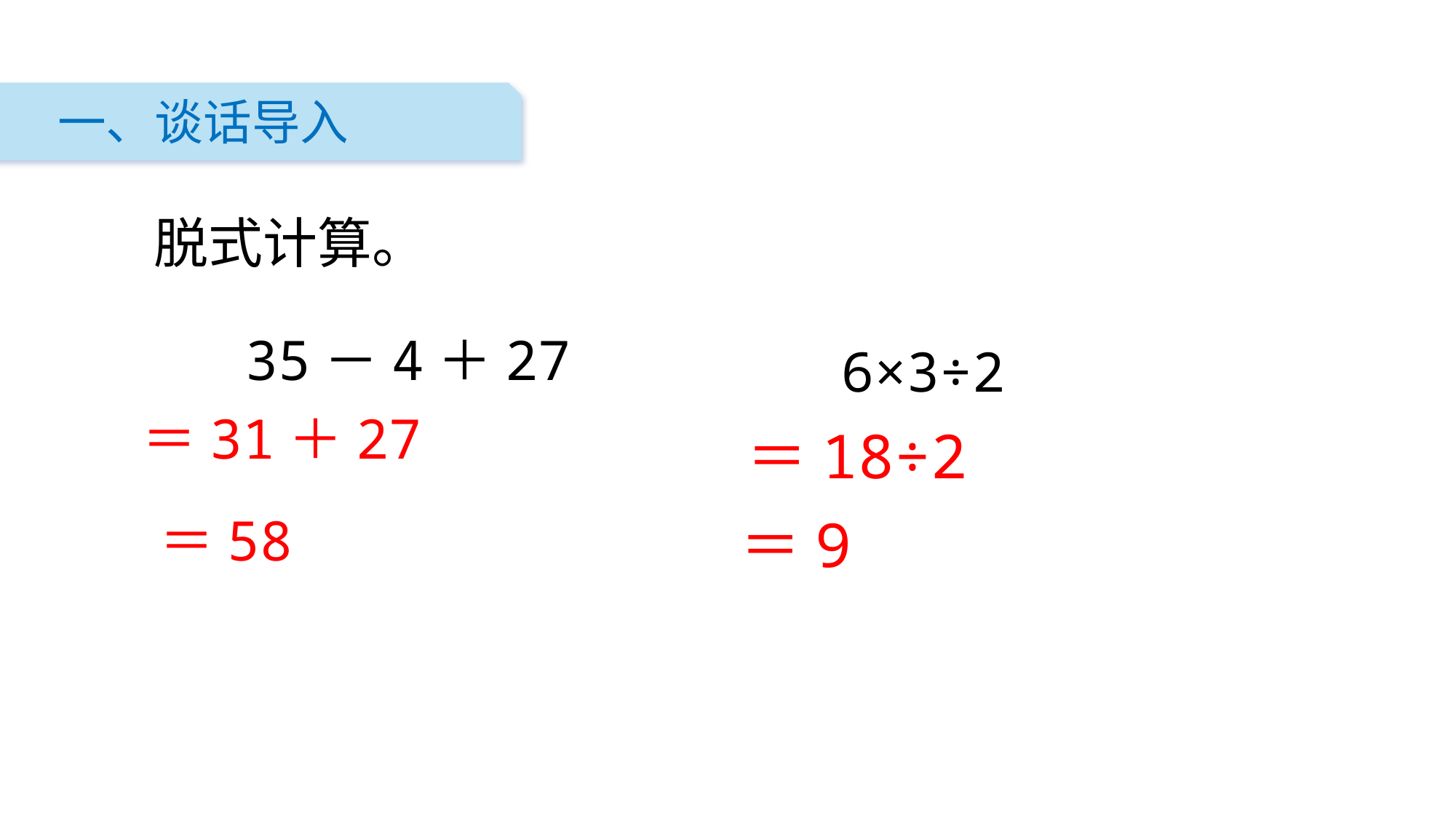

一、谈话导入
脱式计算。
35－4＋27
6×3÷2
＝31＋27
＝18÷2
＝58
＝9